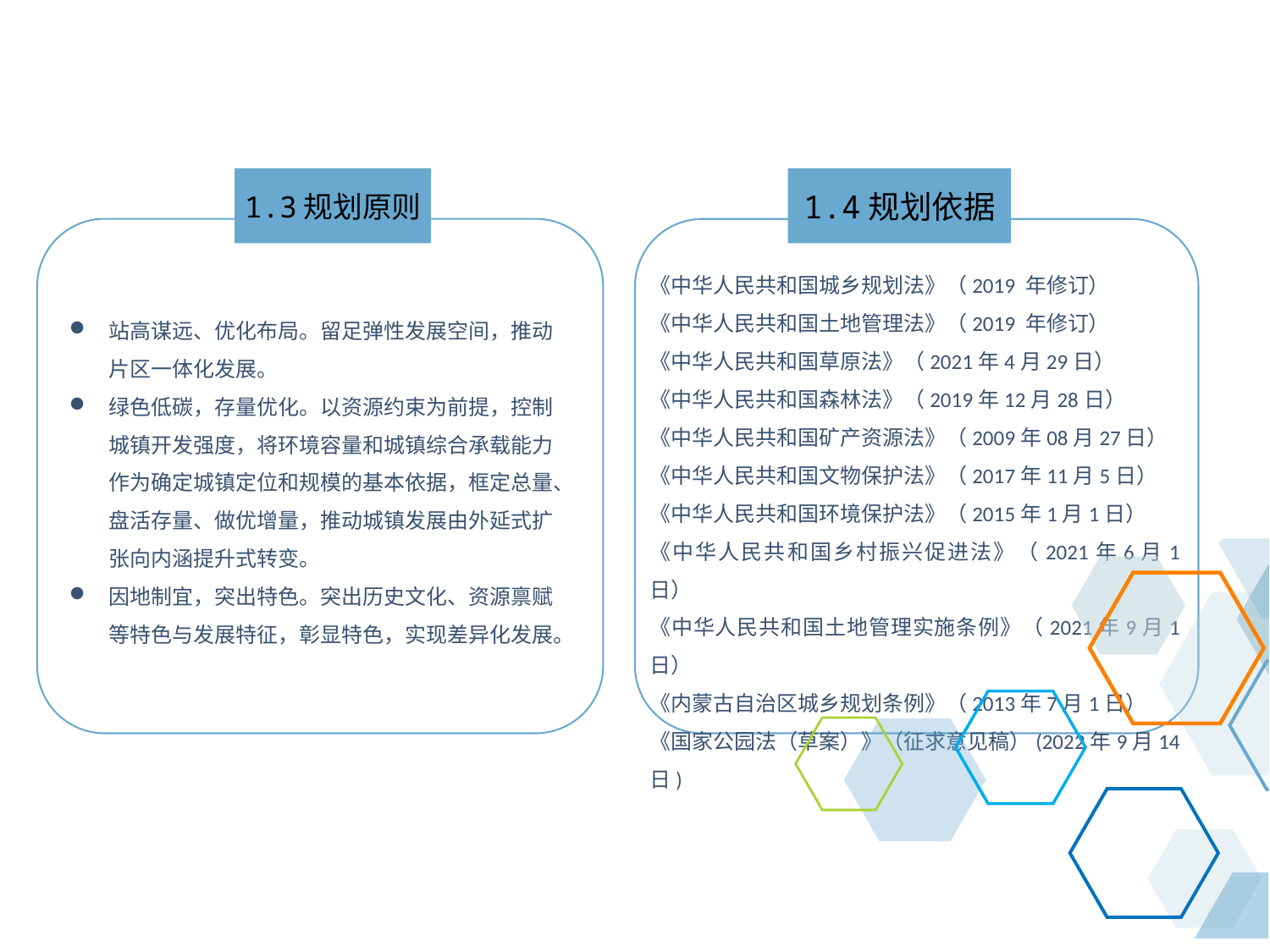

1.3规划原则
1.4规划依据
站高谋远、优化布局。留足弹性发展空间，推动片区一体化发展。
绿色低碳，存量优化。以资源约束为前提，控制城镇开发强度，将环境容量和城镇综合承载能力作为确定城镇定位和规模的基本依据，框定总量、盘活存量、做优增量，推动城镇发展由外延式扩张向内涵提升式转变。
因地制宜，突出特色。突出历史文化、资源禀赋等特色与发展特征，彰显特色，实现差异化发展。

《中华人民共和国城乡规划法》（2019 年修订）
《中华人民共和国土地管理法》（2019 年修订）
《中华人民共和国草原法》（2021年4月29日）
《中华人民共和国森林法》（2019年12月28日）
《中华人民共和国矿产资源法》（2009年08月27日）
《中华人民共和国文物保护法》（2017年11月5日）
《中华人民共和国环境保护法》（2015年1月1日）
《中华人民共和国乡村振兴促进法》（2021年6月1日）
《中华人民共和国土地管理实施条例》（2021年9月1日）
《内蒙古自治区城乡规划条例》（2013年7月1日）
《国家公园法（草案）》（征求意见稿）(2022年9月14日)